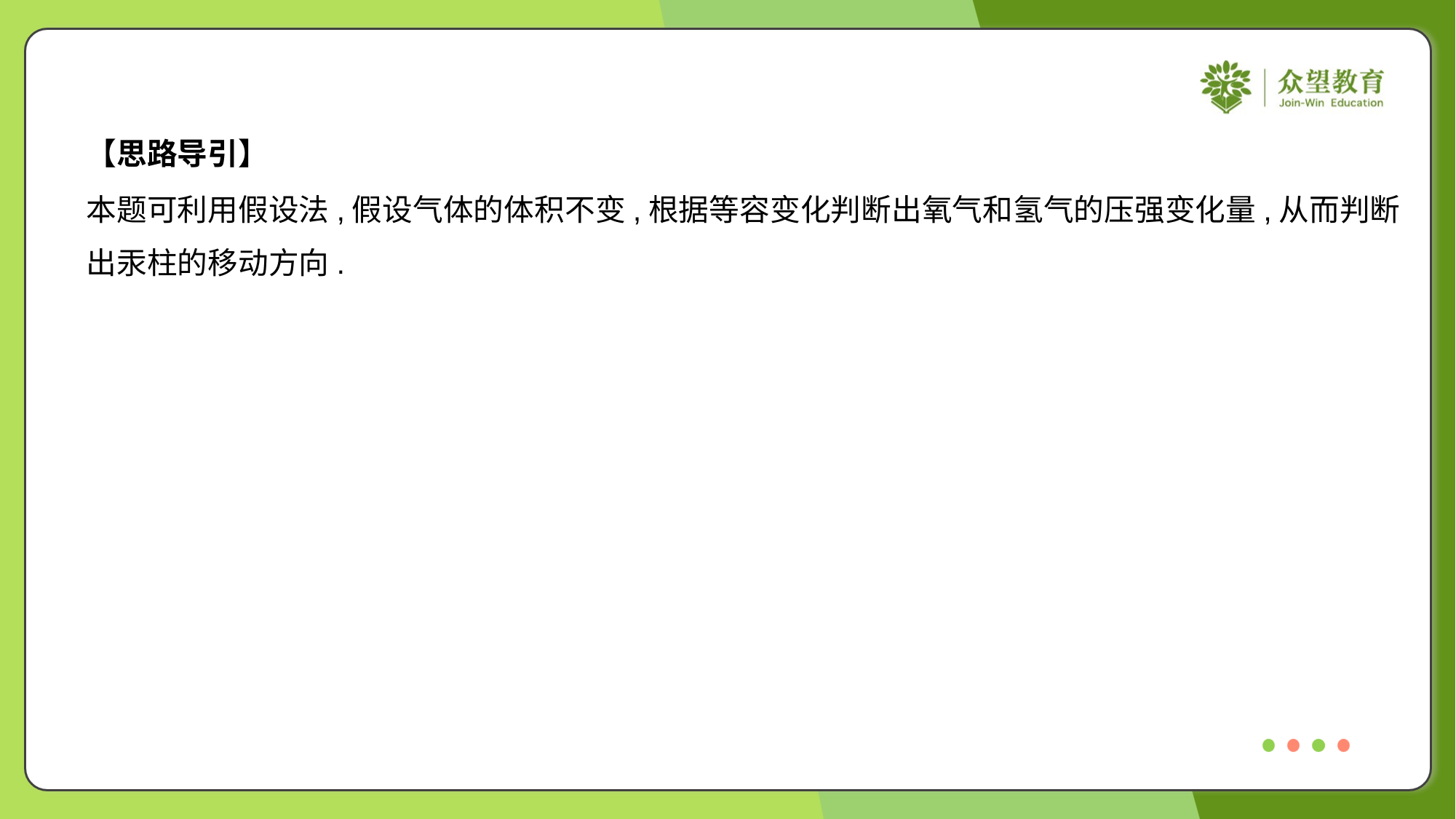

【思路导引】
本题可利用假设法,假设气体的体积不变,根据等容变化判断出氧气和氢气的压强变化量,从而判断
出汞柱的移动方向.